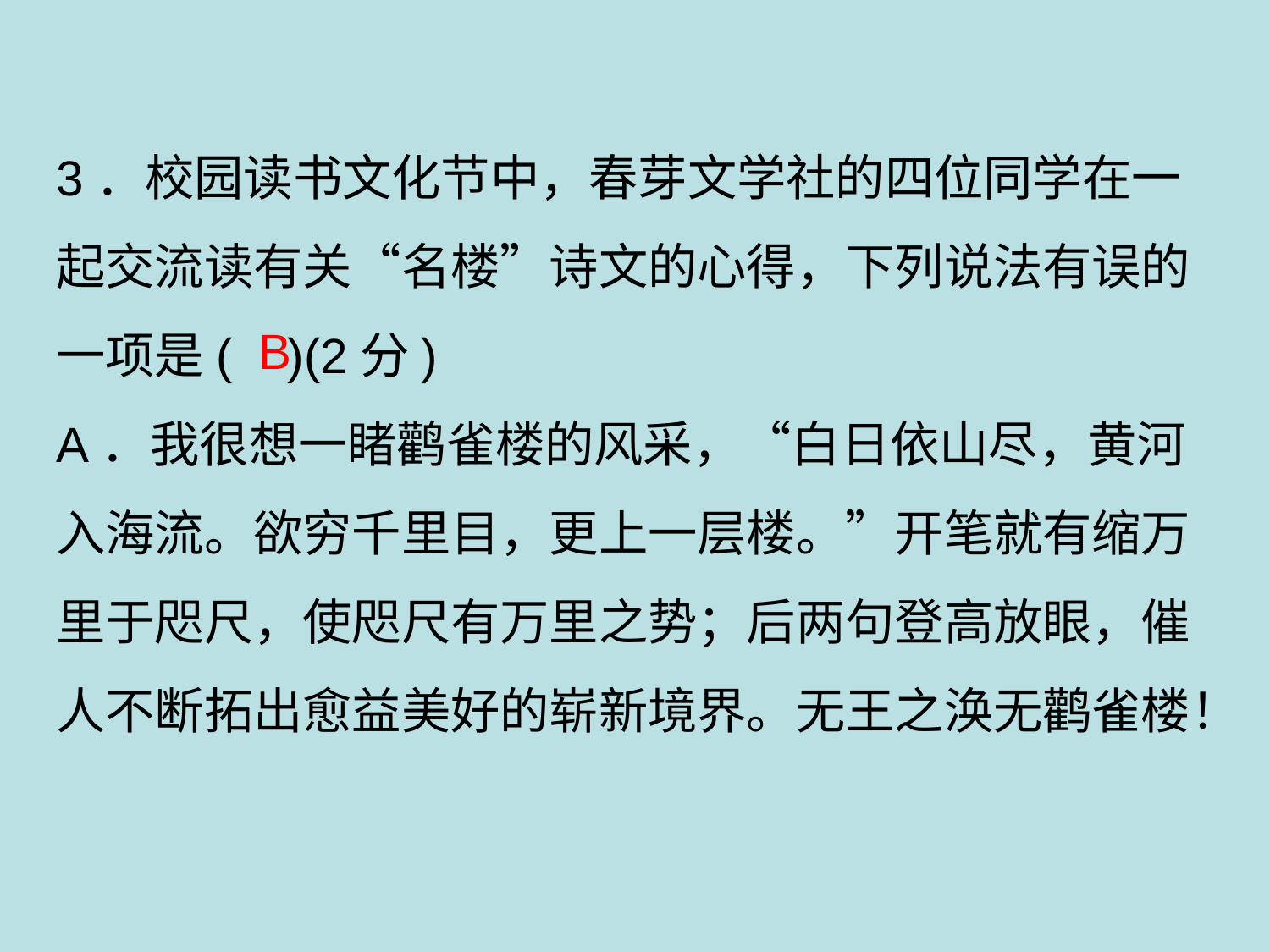

3．校园读书文化节中，春芽文学社的四位同学在一起交流读有关“名楼”诗文的心得，下列说法有误的一项是(    )(2分)
A．我很想一睹鹳雀楼的风采，“白日依山尽，黄河入海流。欲穷千里目，更上一层楼。”开笔就有缩万里于咫尺，使咫尺有万里之势；后两句登高放眼，催人不断拓出愈益美好的崭新境界。无王之涣无鹳雀楼！

B